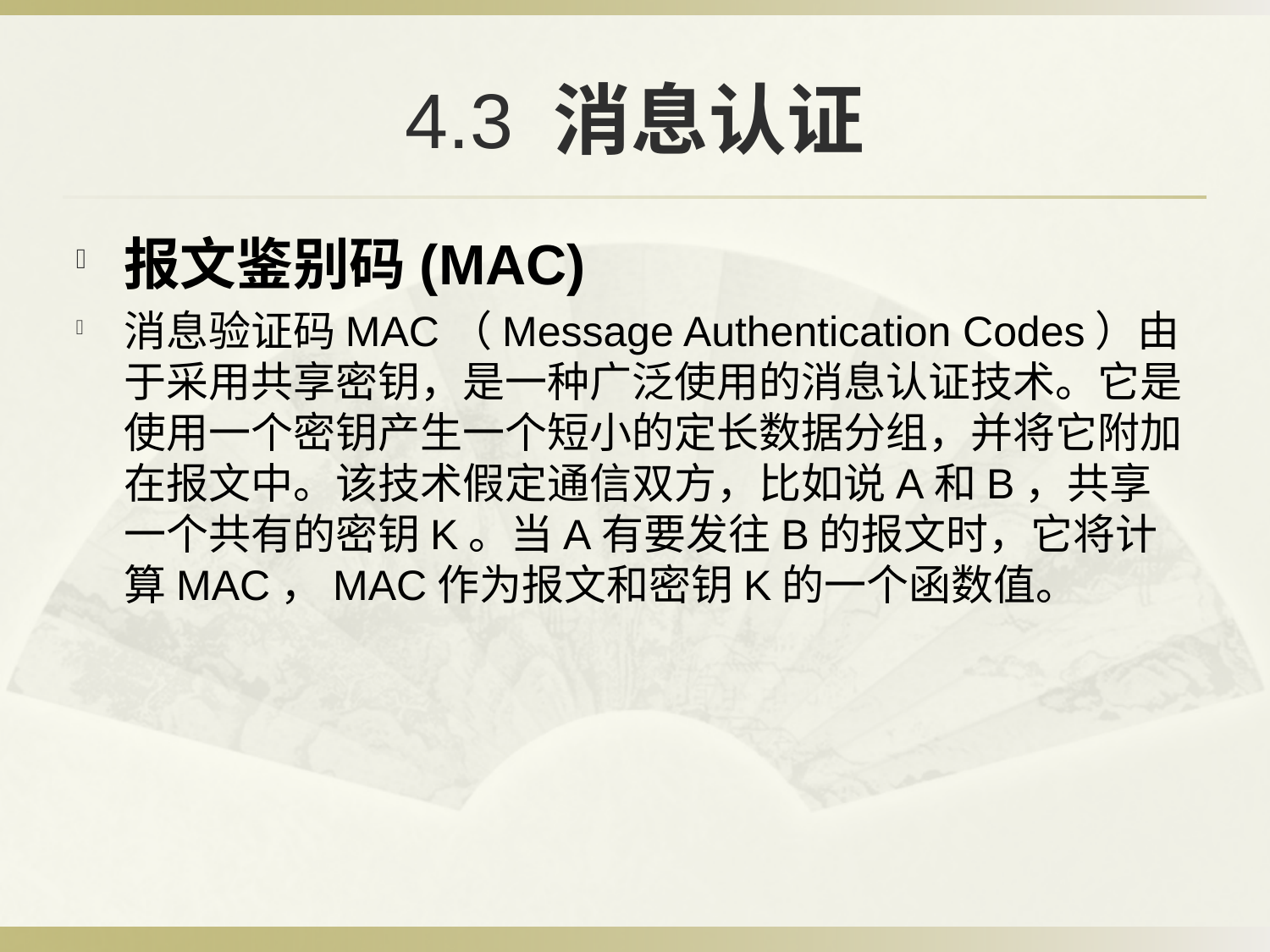

# 4.3 消息认证
报文鉴别码(MAC)
消息验证码MAC（Message Authentication Codes）由于采用共享密钥，是一种广泛使用的消息认证技术。它是使用一个密钥产生一个短小的定长数据分组，并将它附加在报文中。该技术假定通信双方，比如说A和B，共享一个共有的密钥K。当A有要发往B的报文时，它将计算MAC，MAC作为报文和密钥K的一个函数值。